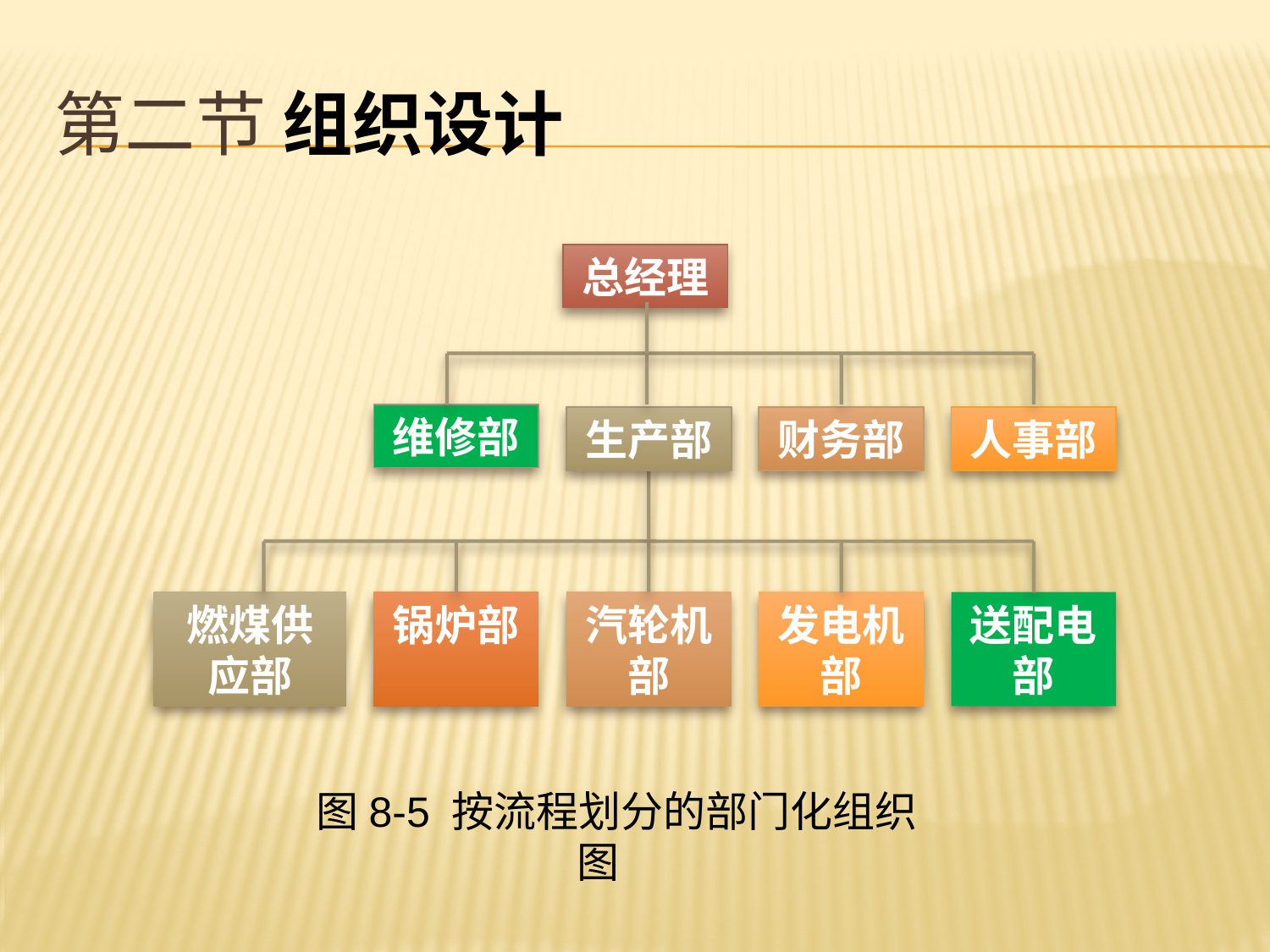

# 第二节 组织设计
总经理

维修部
生产部
财务部
人事部

燃煤供应部
锅炉部

汽轮机部
发电机部
送配电部
图8-5 按流程划分的部门化组织图